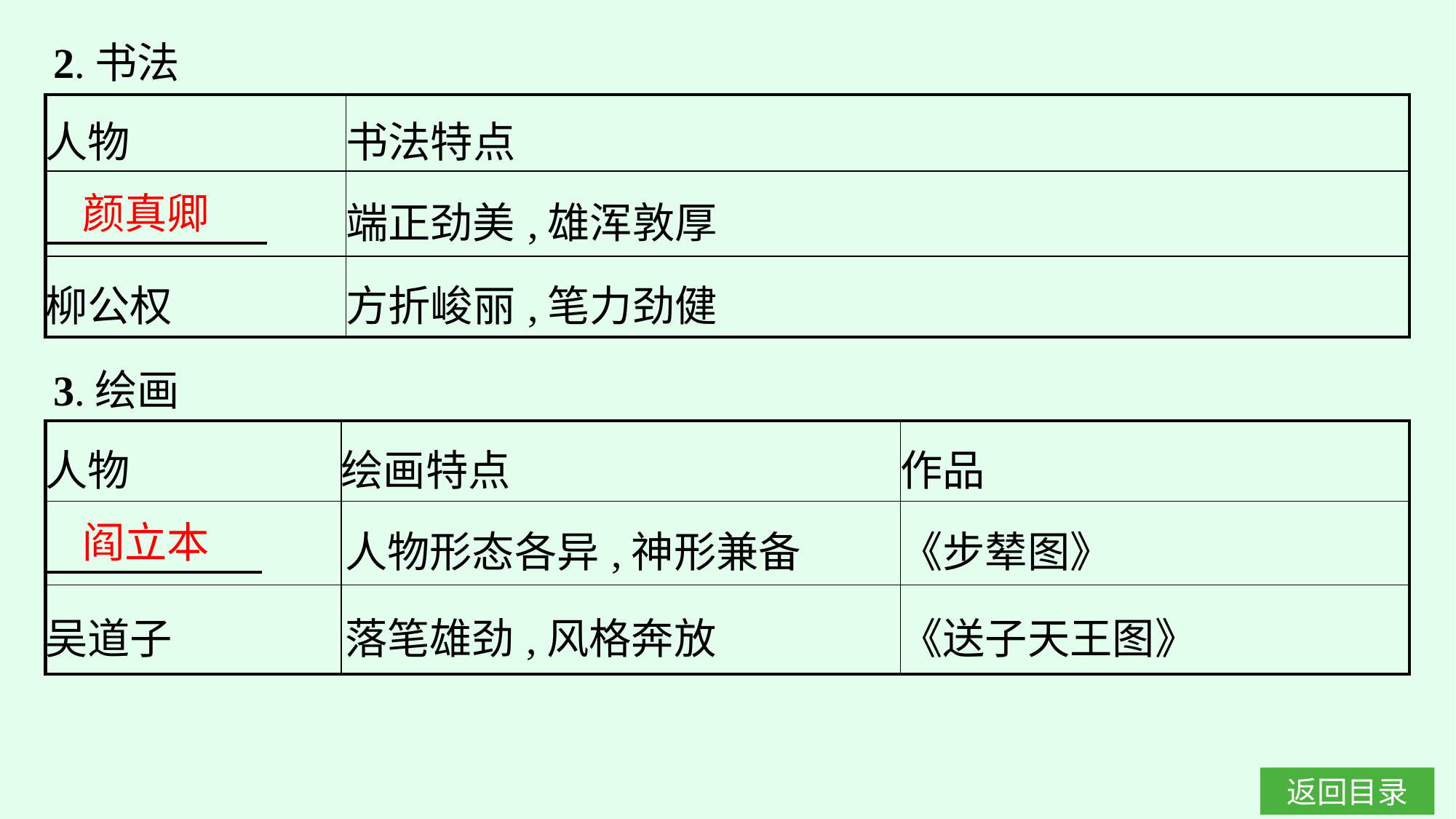

2.书法
| 人物 | 书法特点 |
| --- | --- |
|  | 端正劲美,雄浑敦厚 |
| 柳公权 | 方折峻丽,笔力劲健 |
颜真卿
3.绘画
| 人物 | 绘画特点 | 作品 |
| --- | --- | --- |
|  | 人物形态各异,神形兼备 | 《步辇图》 |
| 吴道子 | 落笔雄劲,风格奔放 | 《送子天王图》 |
阎立本